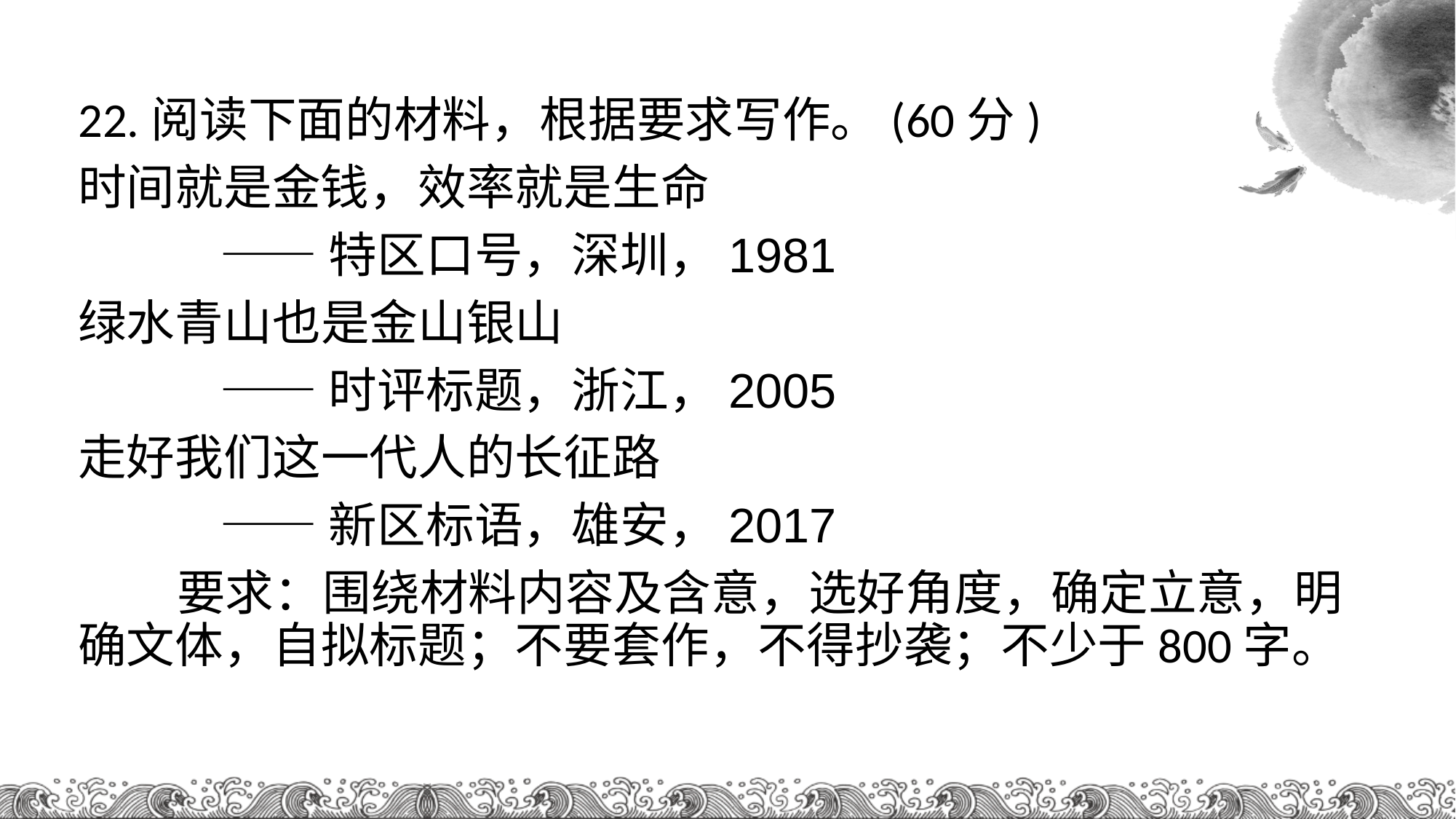

22.阅读下面的材料，根据要求写作。(60分)
时间就是金钱，效率就是生命
             ——特区口号，深圳，1981
绿水青山也是金山银山
             ——时评标题，浙江，2005
走好我们这一代人的长征路
             ——新区标语，雄安，2017
        要求：围绕材料内容及含意，选好角度，确定立意，明确文体，自拟标题；不要套作，不得抄袭；不少于800字。